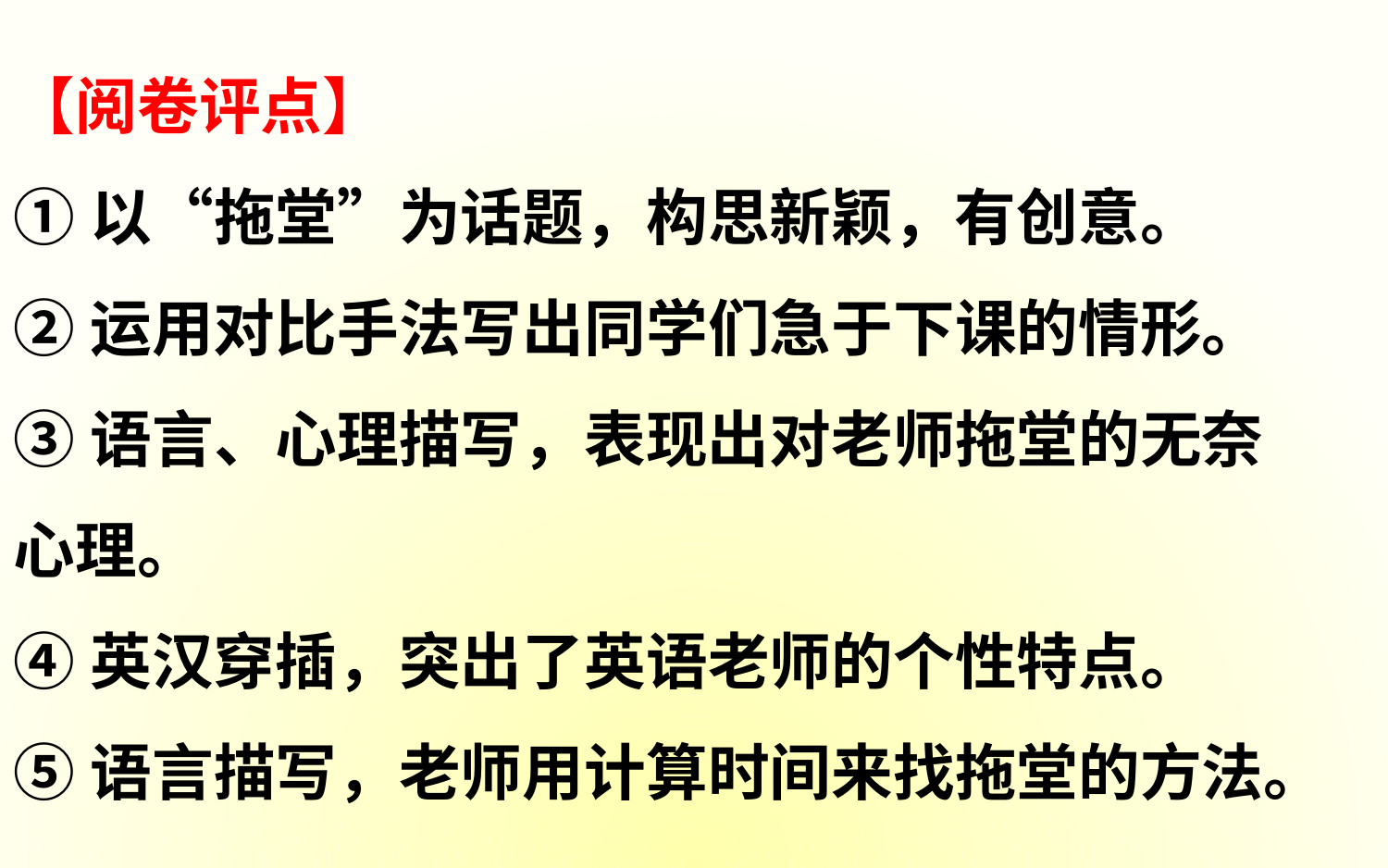

【阅卷评点】
①以“拖堂”为话题，构思新颖，有创意。
②运用对比手法写出同学们急于下课的情形。
③语言、心理描写，表现出对老师拖堂的无奈心理。
④英汉穿插，突出了英语老师的个性特点。
⑤语言描写，老师用计算时间来找拖堂的方法。